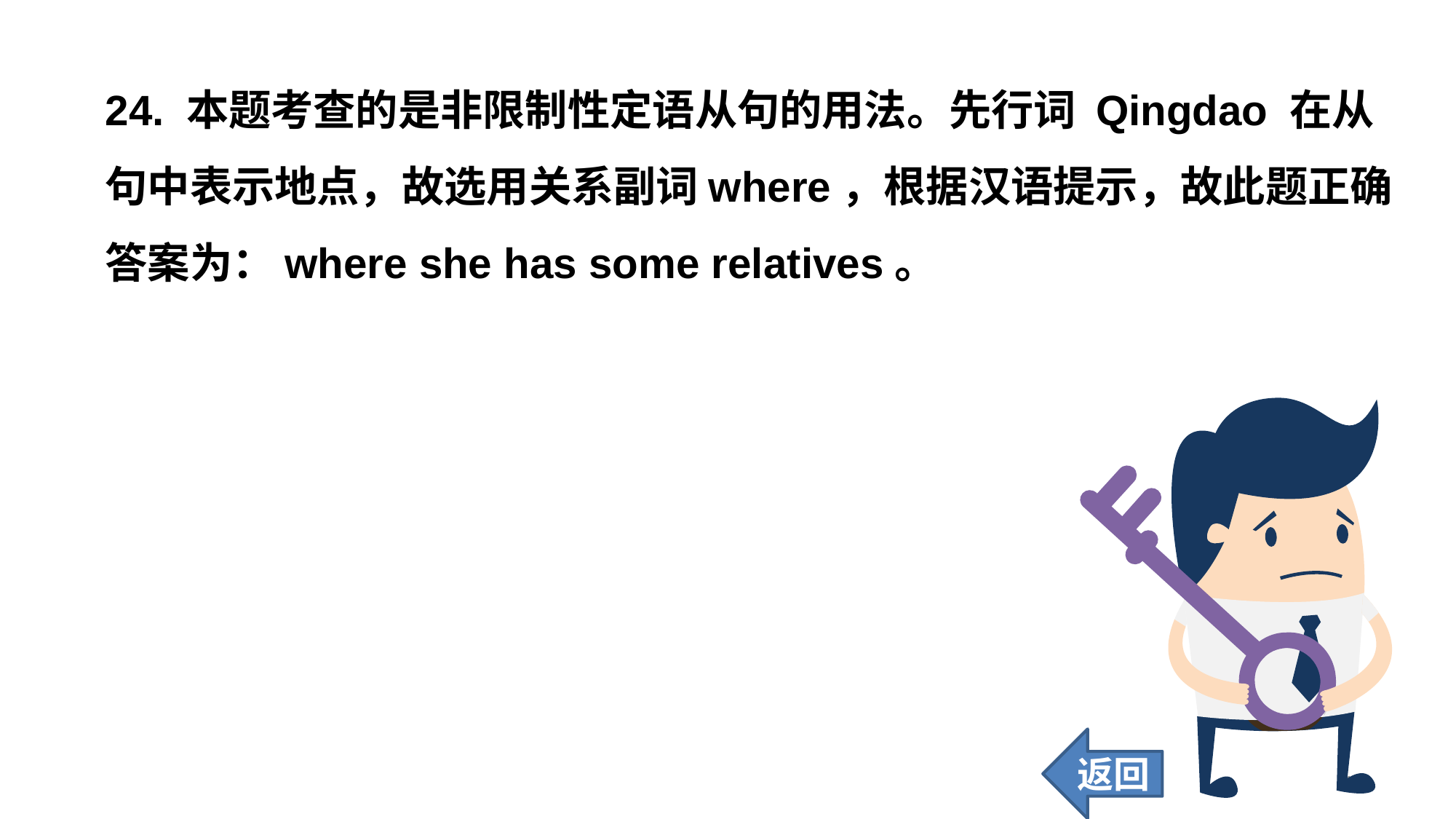

24. 本题考查的是非限制性定语从句的用法。先行词 Qingdao 在从句中表示地点，故选用关系副词where，根据汉语提示，故此题正确答案为：where she has some relatives。

返回
169